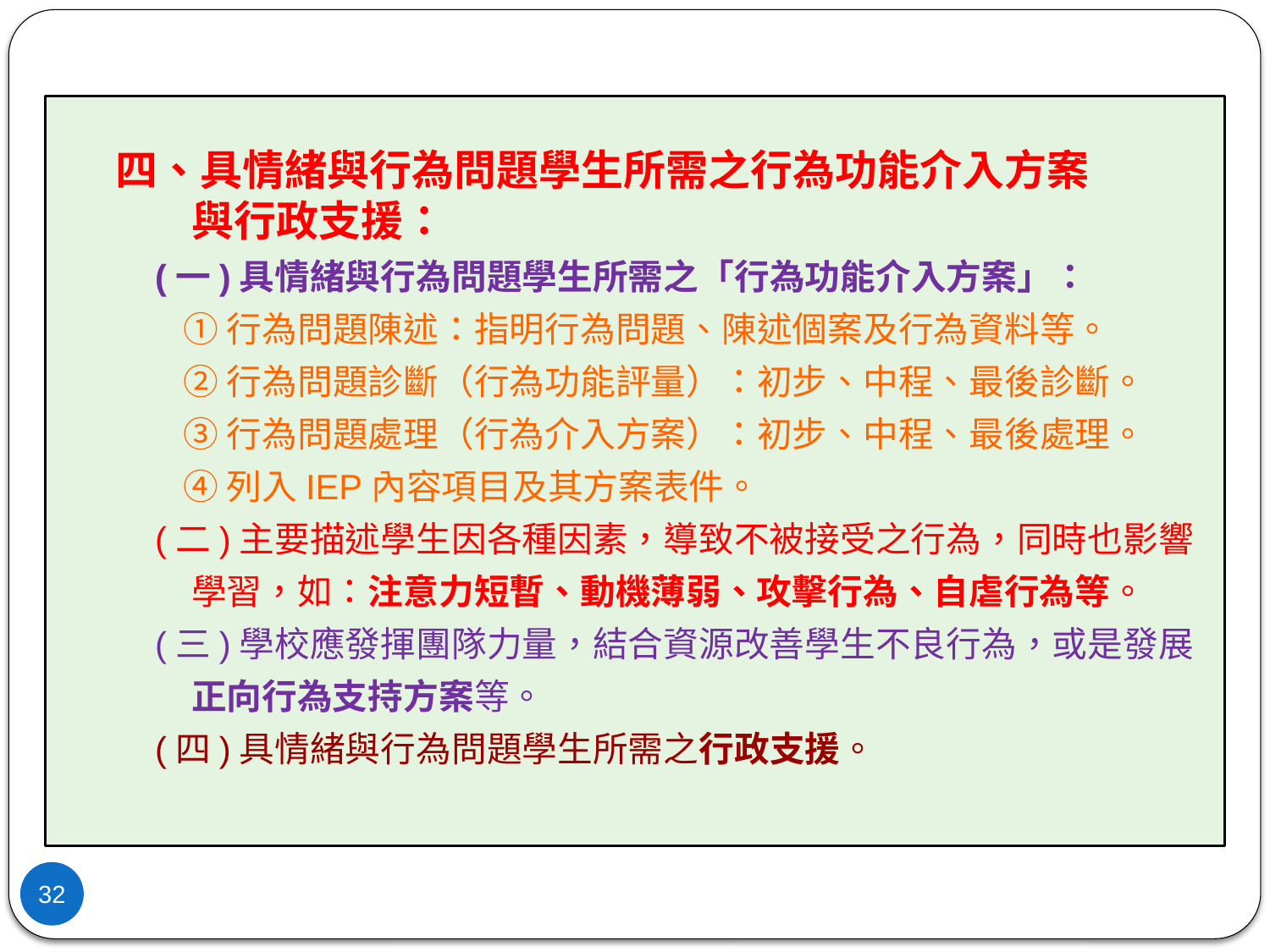

四、具情緒與行為問題學生所需之行為功能介入方案
             與行政支援：
          (一)具情緒與行為問題學生所需之「行為功能介入方案」：
                ①行為問題陳述：指明行為問題、陳述個案及行為資料等。
                ②行為問題診斷（行為功能評量）：初步、中程、最後診斷。
                ③行為問題處理（行為介入方案）：初步、中程、最後處理。
                ④列入IEP內容項目及其方案表件。
          (二)主要描述學生因各種因素，導致不被接受之行為，同時也影響
                學習，如：注意力短暫、動機薄弱、攻擊行為、自虐行為等。
          (三)學校應發揮團隊力量，結合資源改善學生不良行為，或是發展
                正向行為支持方案等。
          (四)具情緒與行為問題學生所需之行政支援。

32